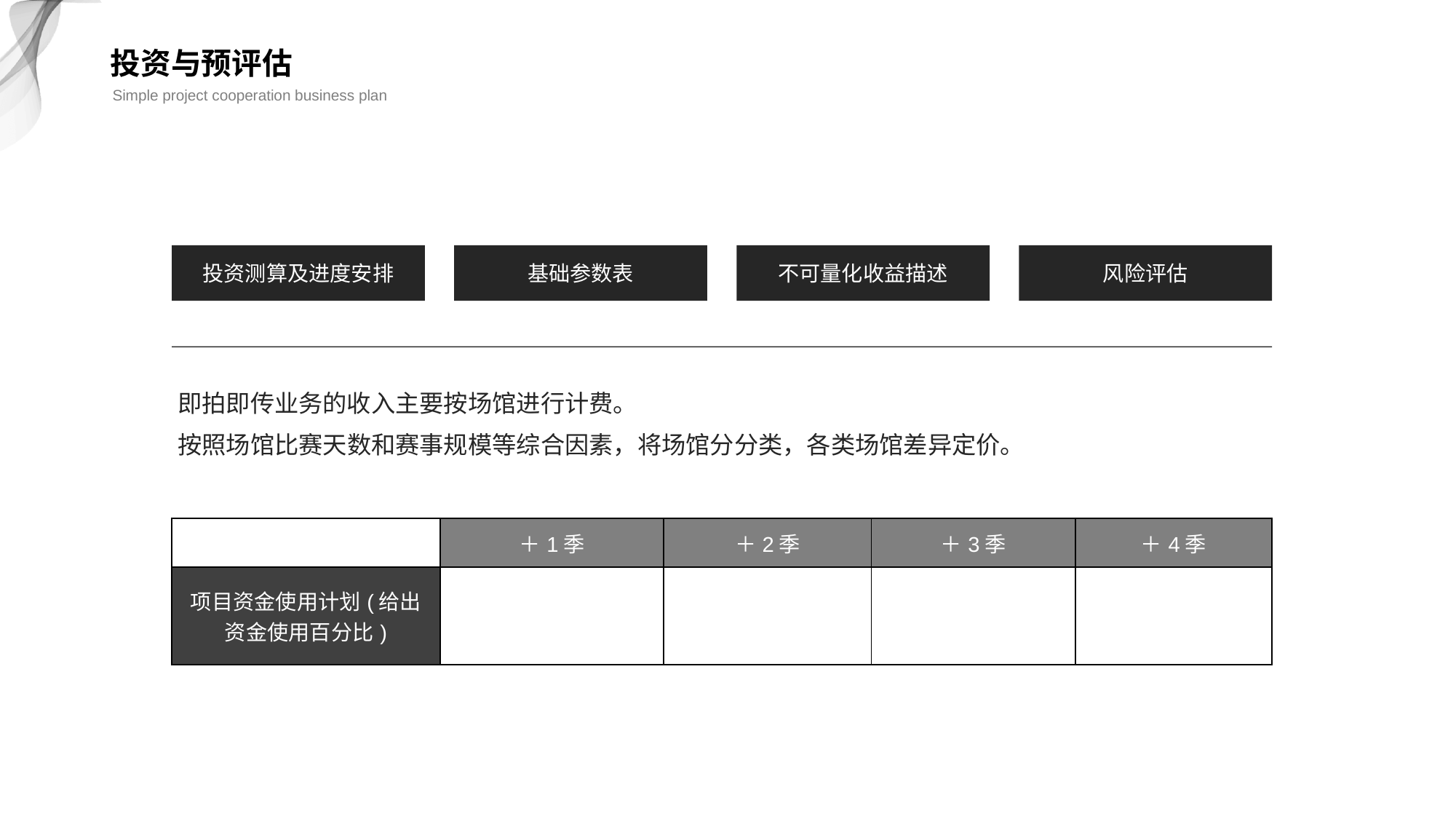

投资与预评估
Simple project cooperation business plan
投资测算及进度安排
基础参数表
不可量化收益描述
风险评估

即拍即传业务的收入主要按场馆进行计费。
按照场馆比赛天数和赛事规模等综合因素，将场馆分分类，各类场馆差异定价。

|  | ＋1季 | ＋2季 | ＋3季 | ＋4季 |
| --- | --- | --- | --- | --- |
| 项目资金使用计划(给出资金使用百分比) |  |  |  |  |